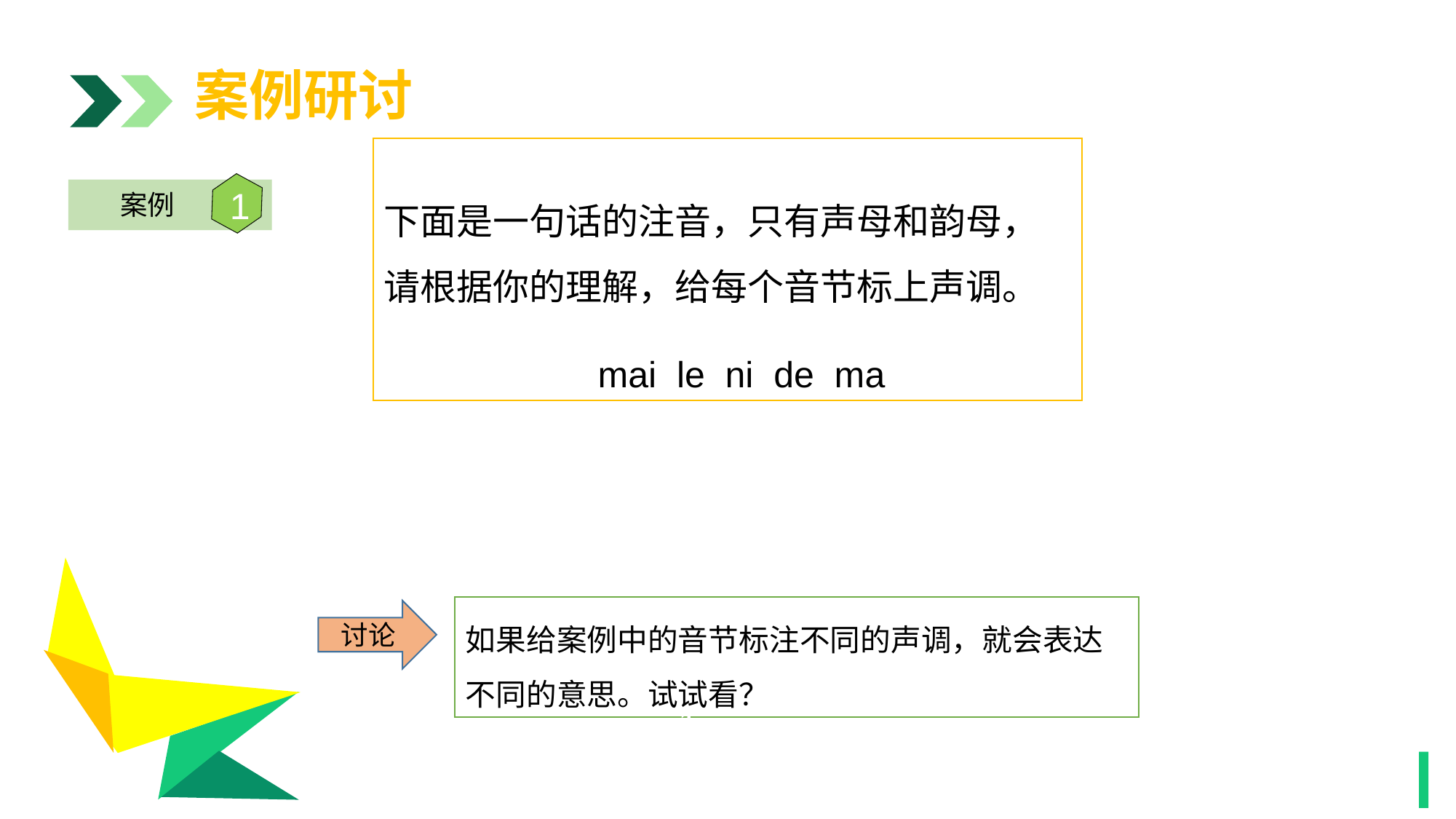

案例研讨

下面是一句话的注音，只有声母和韵母，请根据你的理解，给每个音节标上声调。

                     mai  le  ni  de  ma
1

案例
1

如果给案例中的音节标注不同的声调，就会表达不同的意思。试试看？

讨论
1
3